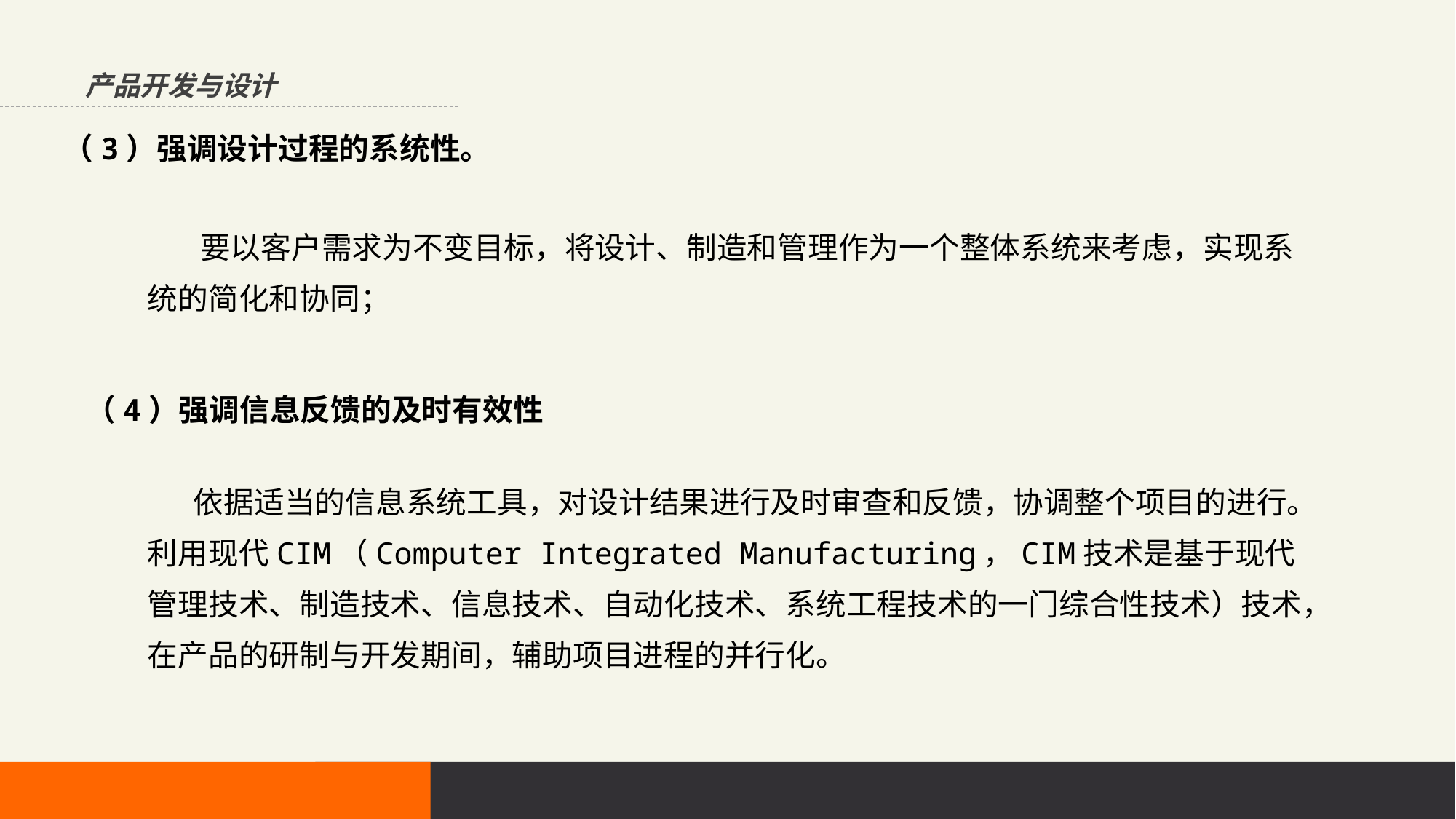

产品开发与设计
（3）强调设计过程的系统性。

  要以客户需求为不变目标，将设计、制造和管理作为一个整体系统来考虑，实现系统的简化和协同；

 依据适当的信息系统工具，对设计结果进行及时审查和反馈，协调整个项目的进行。利用现代CIM（Computer Integrated Manufacturing，CIM技术是基于现代管理技术、制造技术、信息技术、自动化技术、系统工程技术的一门综合性技术）技术，在产品的研制与开发期间，辅助项目进程的并行化。
（4）强调信息反馈的及时有效性